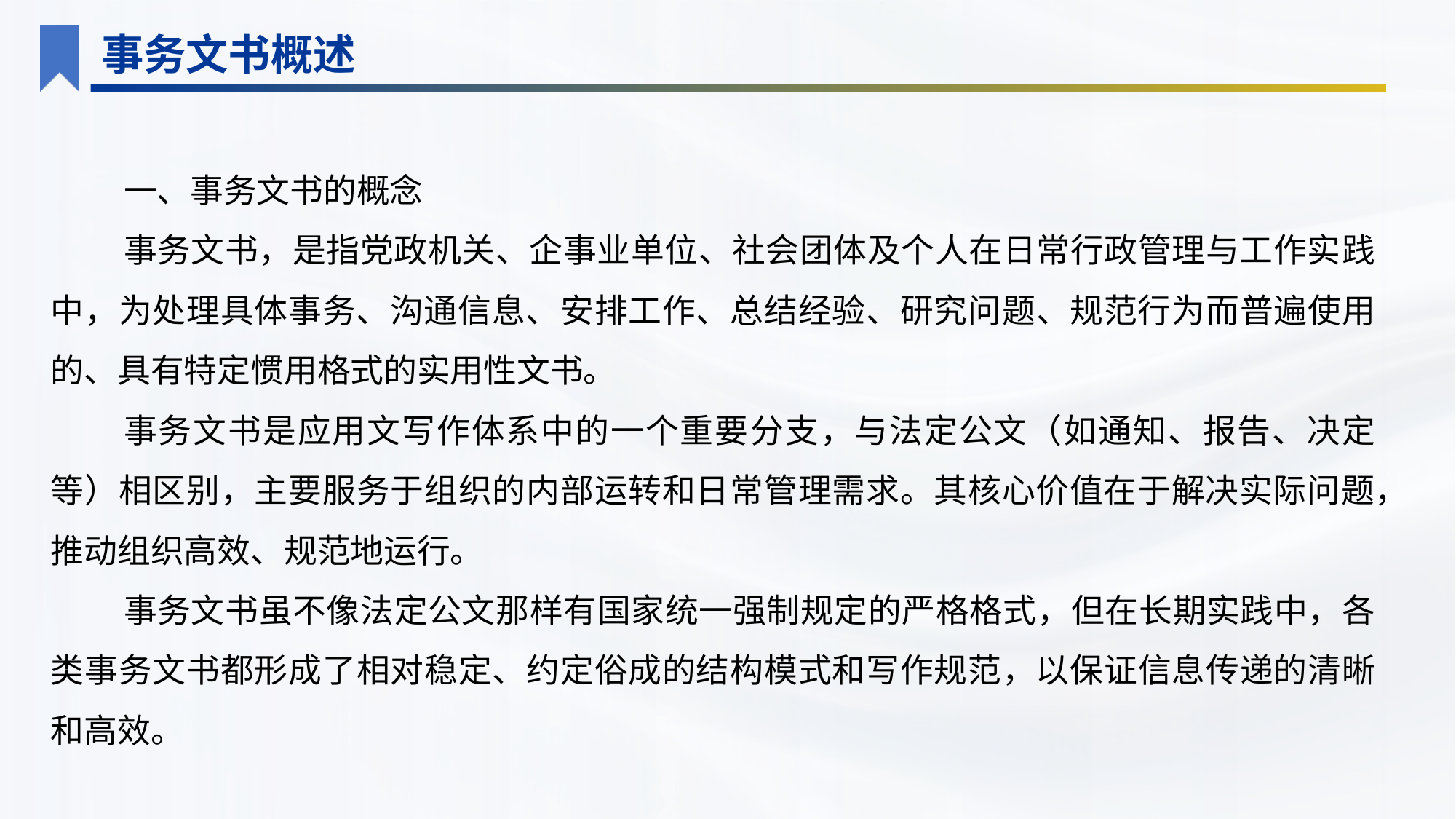

事务文书概述
一、事务文书的概念
事务文书，是指党政机关、企事业单位、社会团体及个人在日常行政管理与工作实践中，为处理具体事务、沟通信息、安排工作、总结经验、研究问题、规范行为而普遍使用的、具有特定惯用格式的实用性文书。
事务文书是应用文写作体系中的一个重要分支，与法定公文（如通知、报告、决定等）相区别，主要服务于组织的内部运转和日常管理需求。其核心价值在于解决实际问题，推动组织高效、规范地运行。
事务文书虽不像法定公文那样有国家统一强制规定的严格格式，但在长期实践中，各类事务文书都形成了相对稳定、约定俗成的结构模式和写作规范，以保证信息传递的清晰和高效。